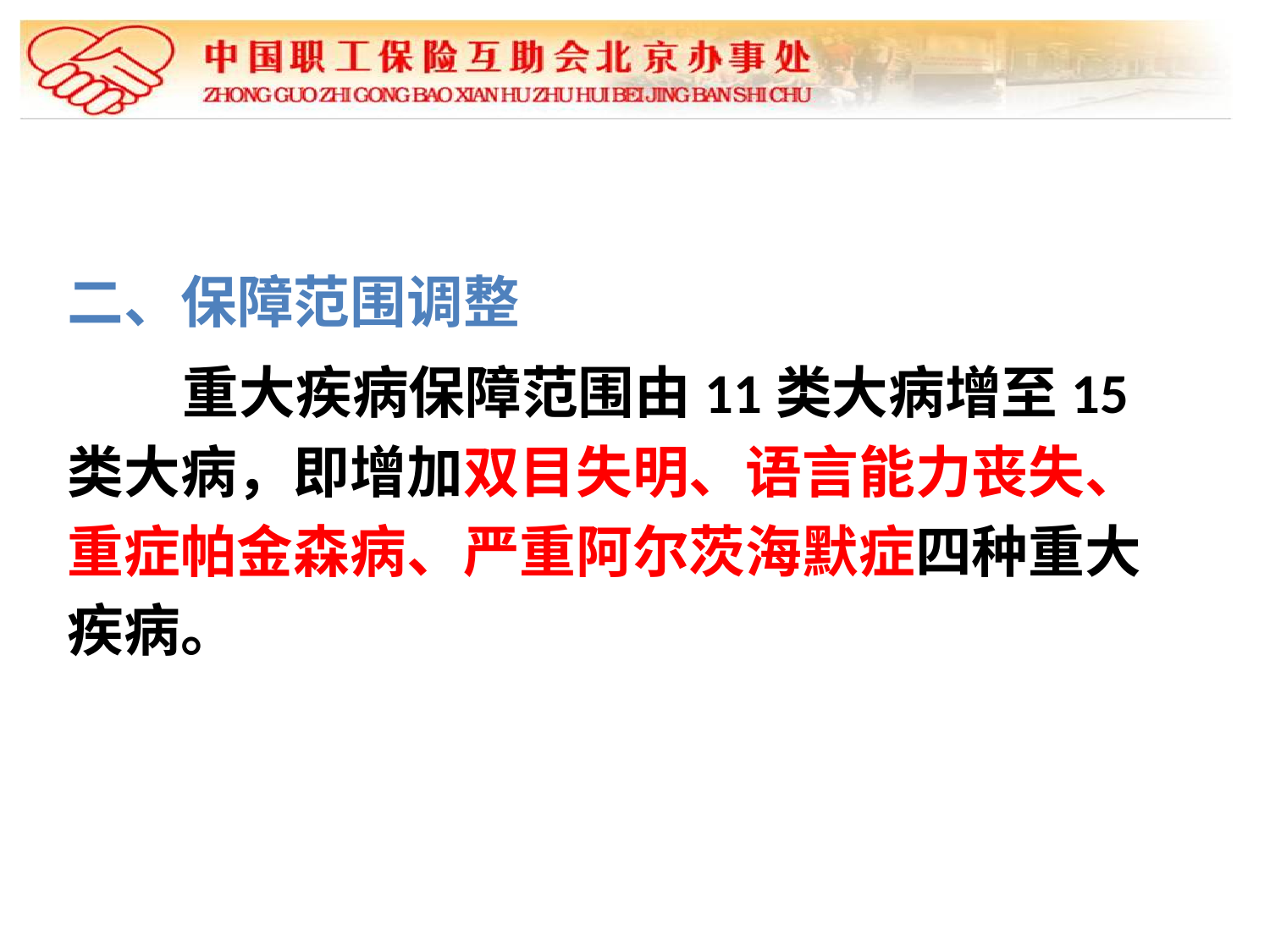

二、保障范围调整
        重大疾病保障范围由11类大病增至15类大病，即增加双目失明、语言能力丧失、重症帕金森病、严重阿尔茨海默症四种重大疾病。